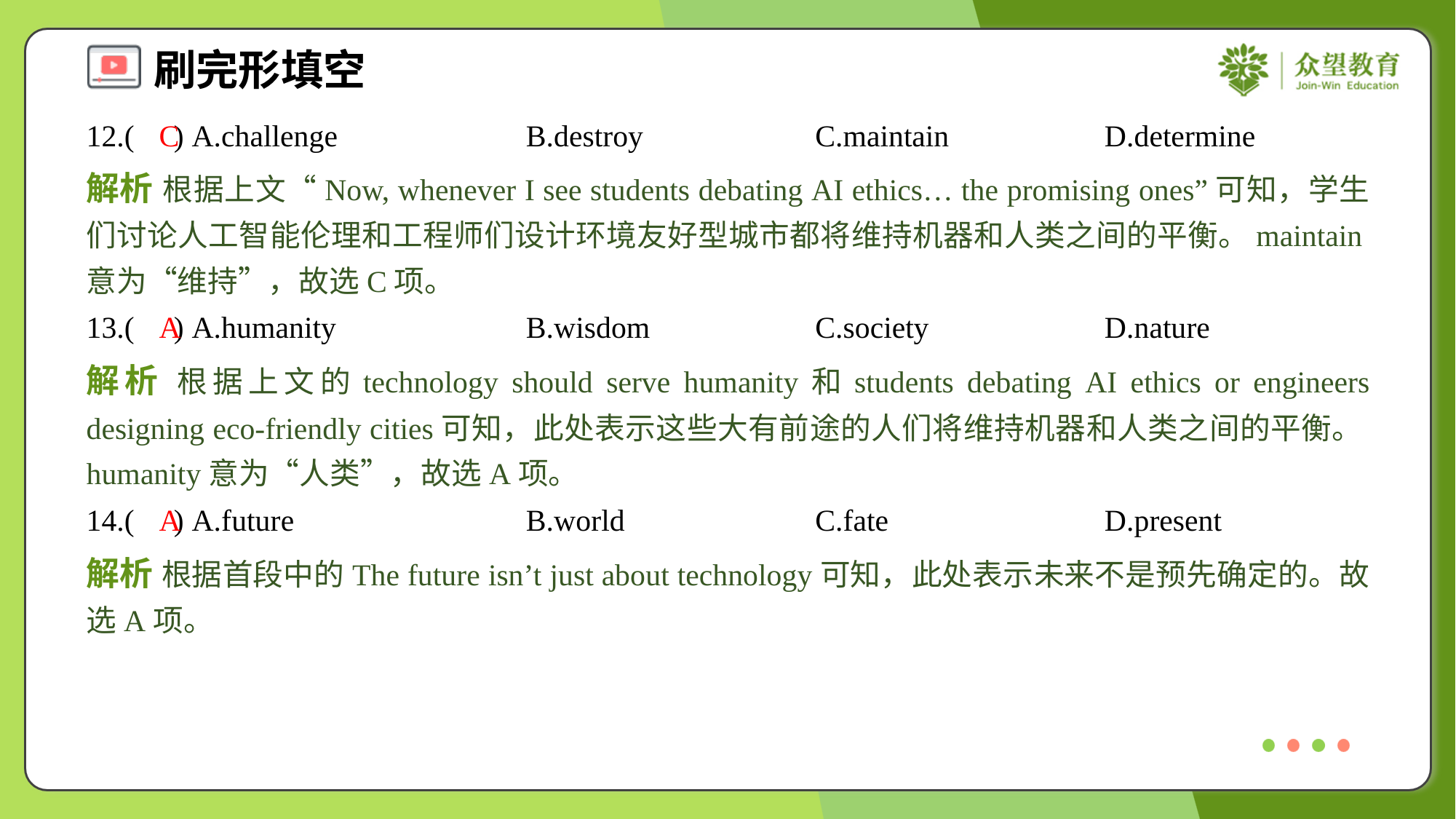

12.(     ) A.challenge	B.destroy	C.maintain	D.determine
C
解析 根据上文“Now, whenever I see students debating AI ethics… the promising ones”可知，学生们讨论人工智能伦理和工程师们设计环境友好型城市都将维持机器和人类之间的平衡。maintain意为“维持”，故选C项。
13.(     ) A.humanity	B.wisdom	C.society	D.nature
A
解析 根据上文的technology should serve humanity和students debating AI ethics or engineers designing eco-friendly cities可知，此处表示这些大有前途的人们将维持机器和人类之间的平衡。humanity意为“人类”，故选A项。
14.(     ) A.future	B.world	C.fate	D.present
A
解析 根据首段中的The future isn’t just about technology可知，此处表示未来不是预先确定的。故选A项。